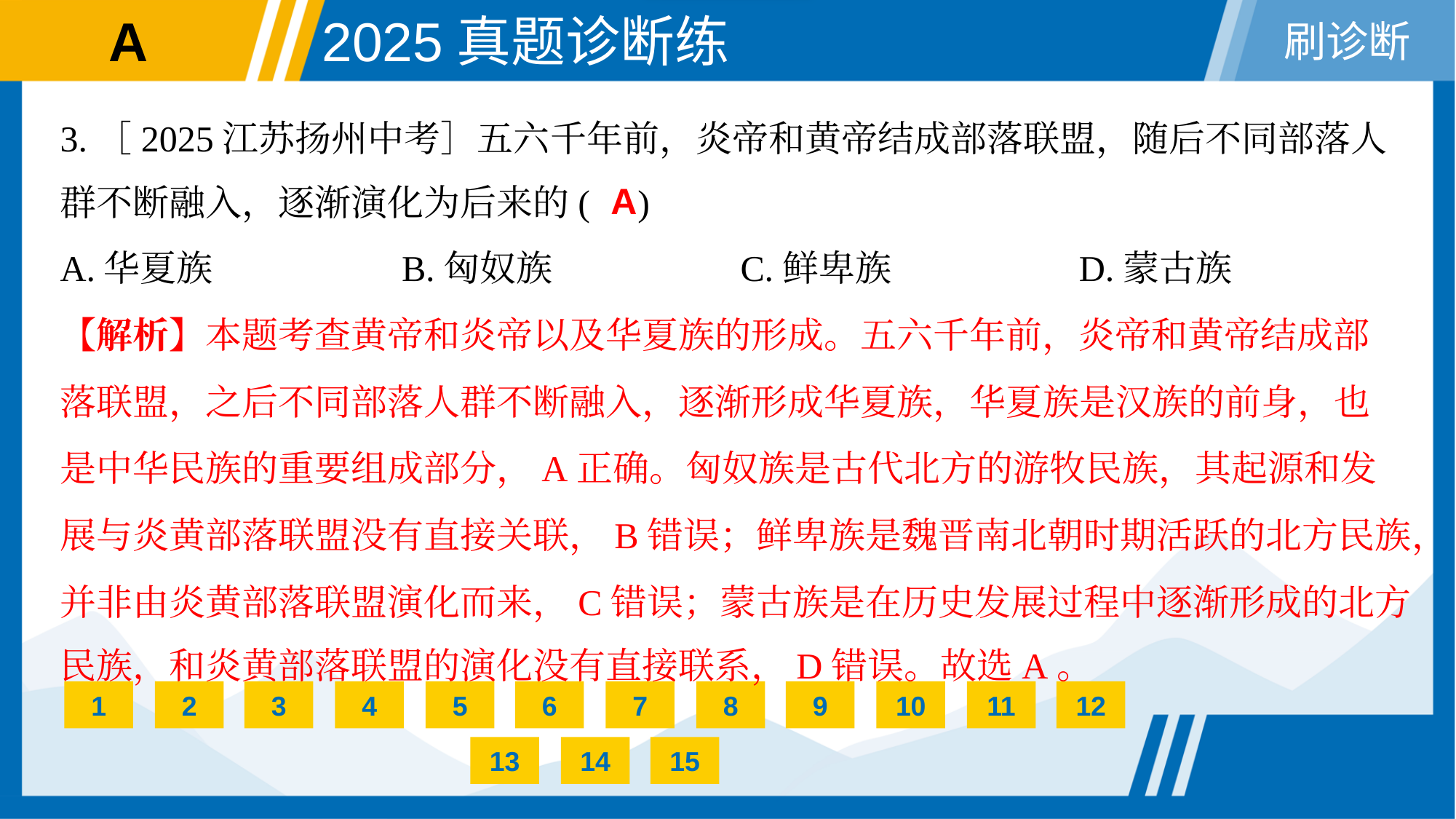

3.［2025江苏扬州中考］五六千年前，炎帝和黄帝结成部落联盟，随后不同部落人
群不断融入，逐渐演化为后来的(     )
A
A.华夏族	B.匈奴族	C.鲜卑族	D.蒙古族
【解析】本题考查黄帝和炎帝以及华夏族的形成。五六千年前，炎帝和黄帝结成部
落联盟，之后不同部落人群不断融入，逐渐形成华夏族，华夏族是汉族的前身，也
是中华民族的重要组成部分，A正确。匈奴族是古代北方的游牧民族，其起源和发
展与炎黄部落联盟没有直接关联，B错误；鲜卑族是魏晋南北朝时期活跃的北方民族，
并非由炎黄部落联盟演化而来，C错误；蒙古族是在历史发展过程中逐渐形成的北方
民族，和炎黄部落联盟的演化没有直接联系，D错误。故选A。